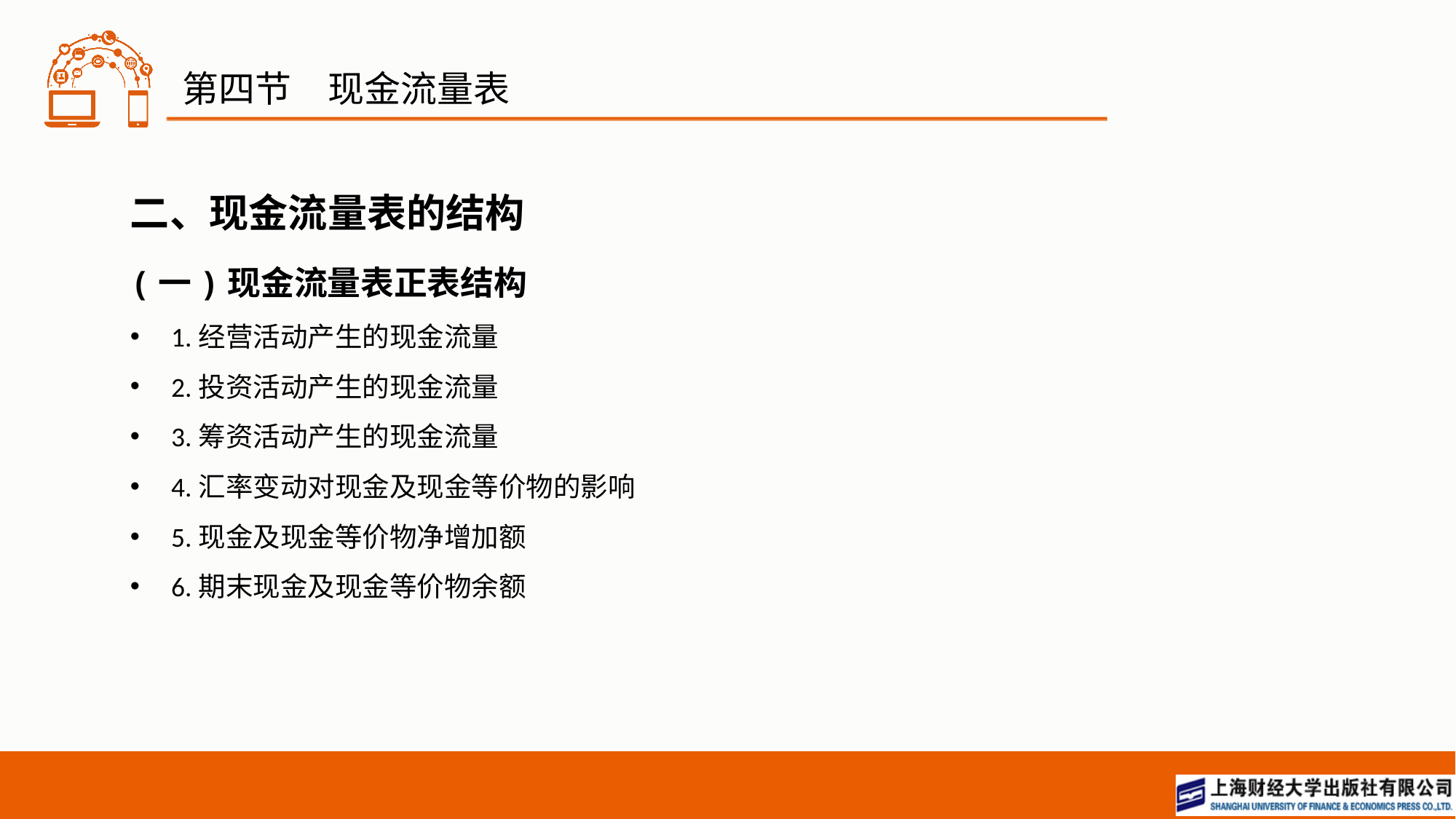

# 第四节　现金流量表
二、现金流量表的结构
(一)现金流量表正表结构
1.经营活动产生的现金流量
2.投资活动产生的现金流量
3.筹资活动产生的现金流量
4.汇率变动对现金及现金等价物的影响
5.现金及现金等价物净增加额
6.期末现金及现金等价物余额